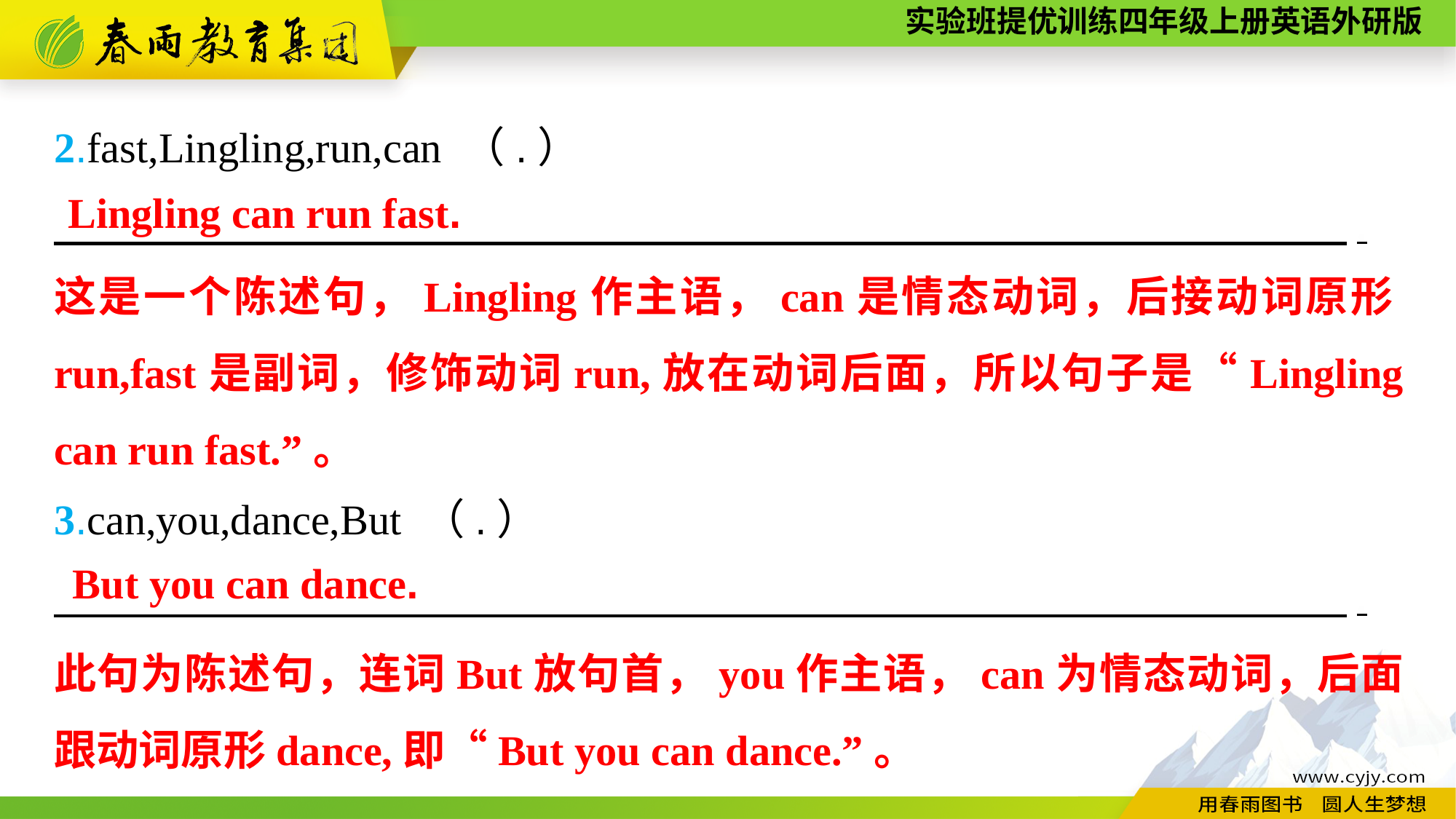

2.fast,Lingling,run,can （.）
　　　　       　　　　       　　　　       　　　　       　　　　       　   　.
Lingling can run fast.
这是一个陈述句，Lingling作主语，can是情态动词，后接动词原形run,fast是副词，修饰动词run,放在动词后面，所以句子是“Lingling can run fast.”。
3.can,you,dance,But （.）
　　　　       　　　　       　　　　       　　　　       　　　　          　　.

But you can dance.
此句为陈述句，连词But放句首，you作主语，can为情态动词，后面跟动词原形dance,即“But you can dance.”。